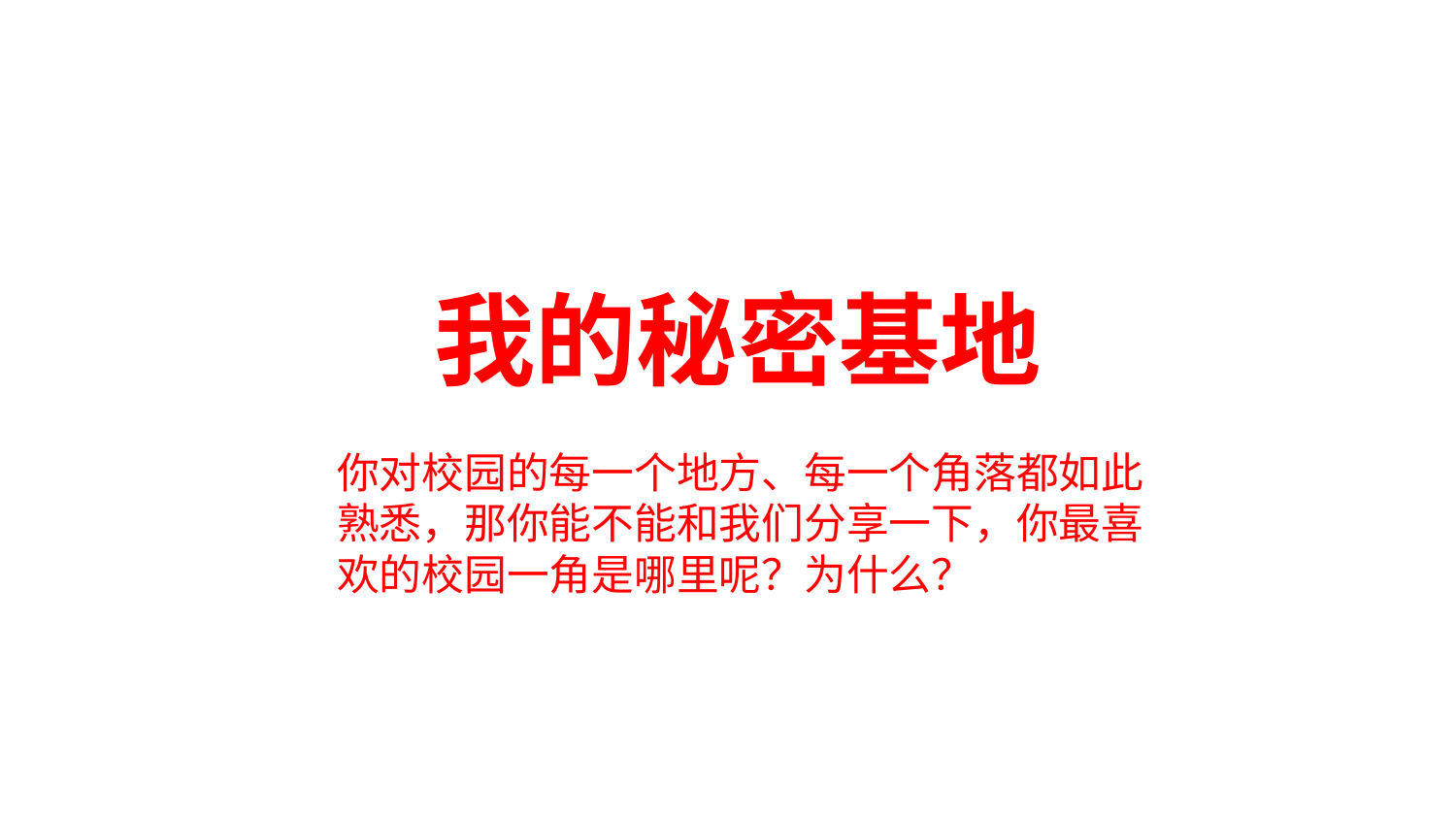

我的秘密基地

你对校园的每一个地方、每一个角落都如此熟悉，那你能不能和我们分享一下，你最喜欢的校园一角是哪里呢？为什么？